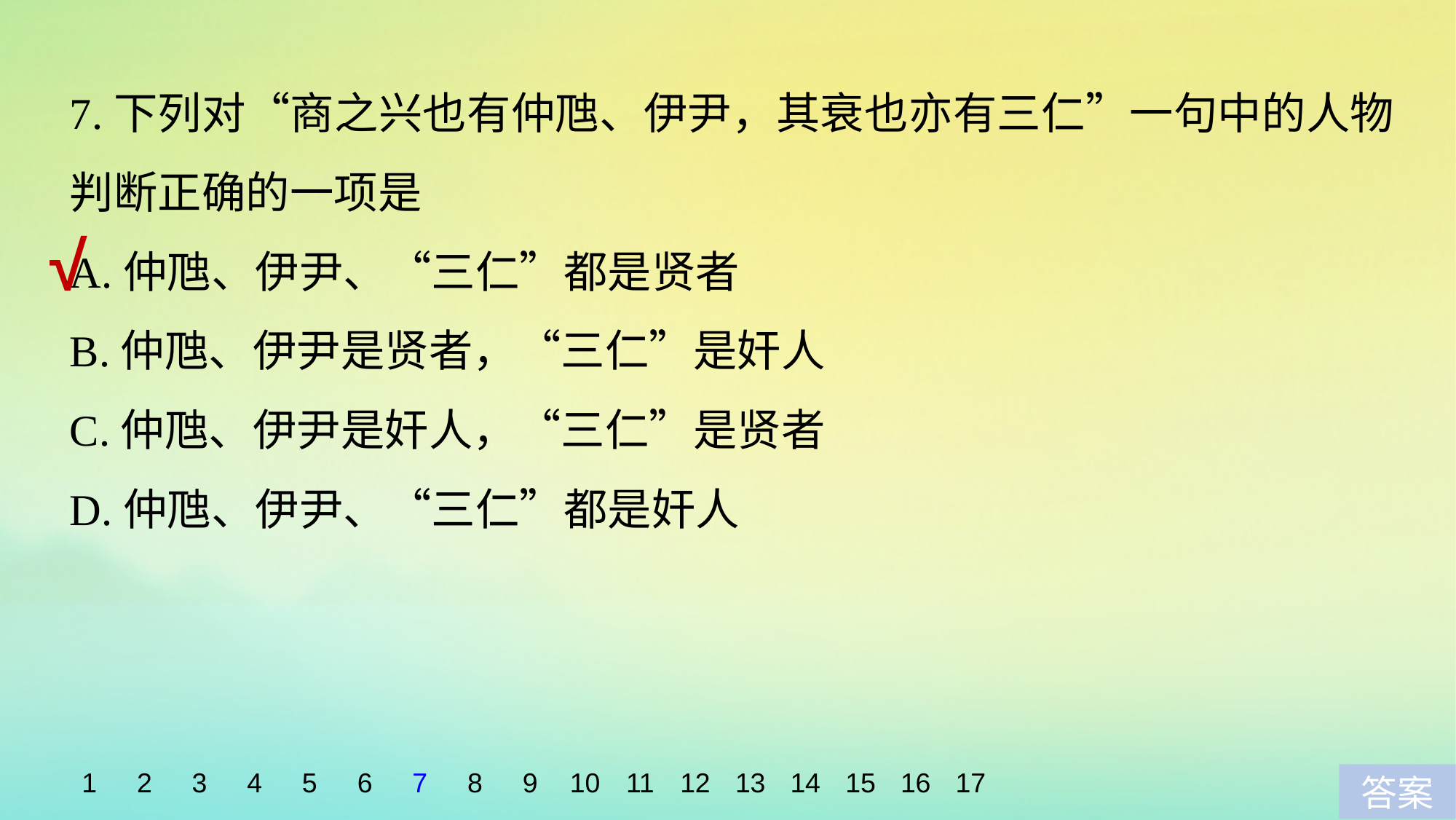

7.下列对“商之兴也有仲虺、伊尹，其衰也亦有三仁”一句中的人物判断正确的一项是
A.仲虺、伊尹、“三仁”都是贤者
B.仲虺、伊尹是贤者，“三仁”是奸人
C.仲虺、伊尹是奸人，“三仁”是贤者
D.仲虺、伊尹、“三仁”都是奸人
√
1
2
3
4
5
6
7
8
9
10
11
12
13
14
15
16
17
答案